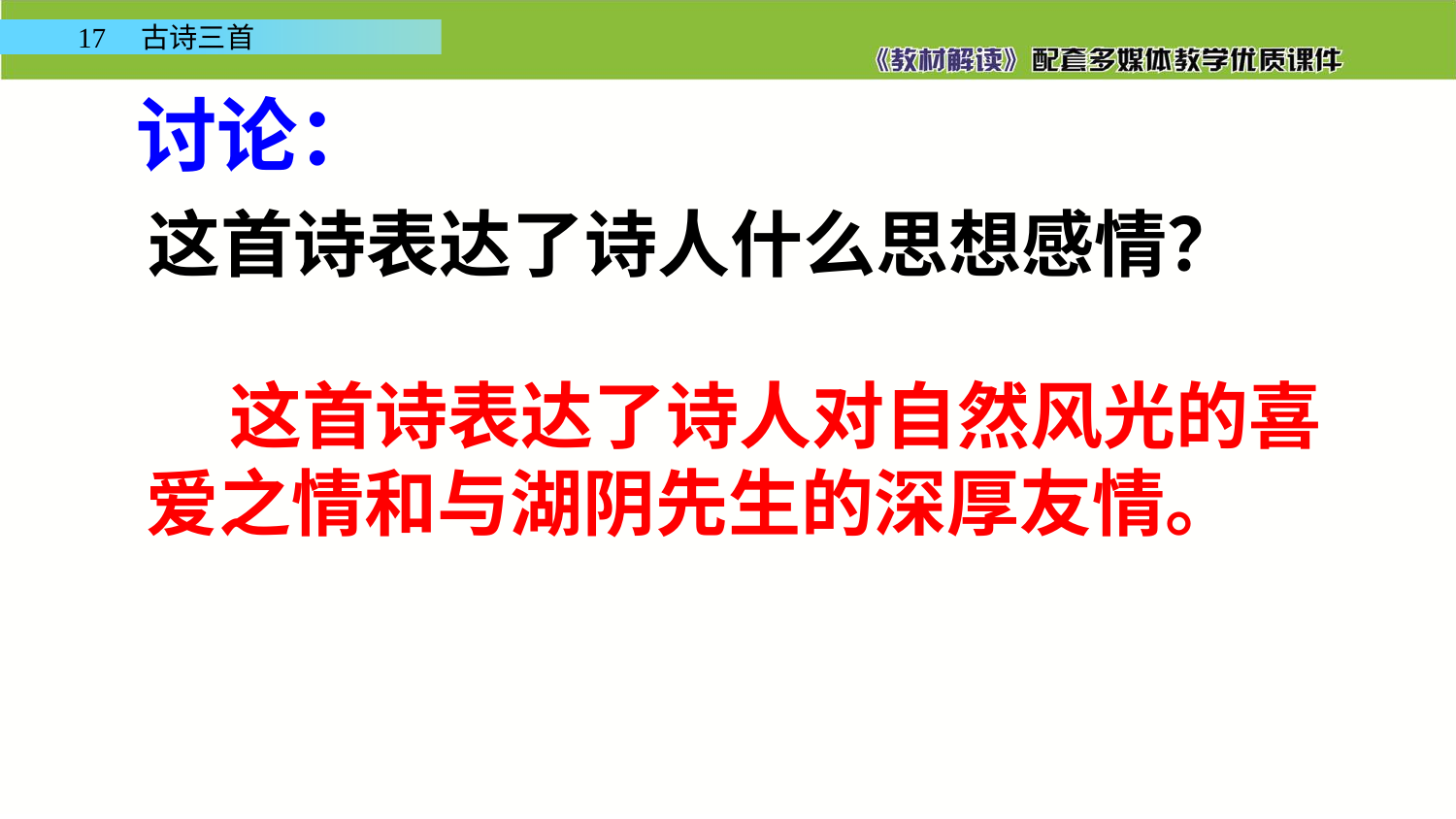

讨论：
这首诗表达了诗人什么思想感情？
    这首诗表达了诗人对自然风光的喜爱之情和与湖阴先生的深厚友情。